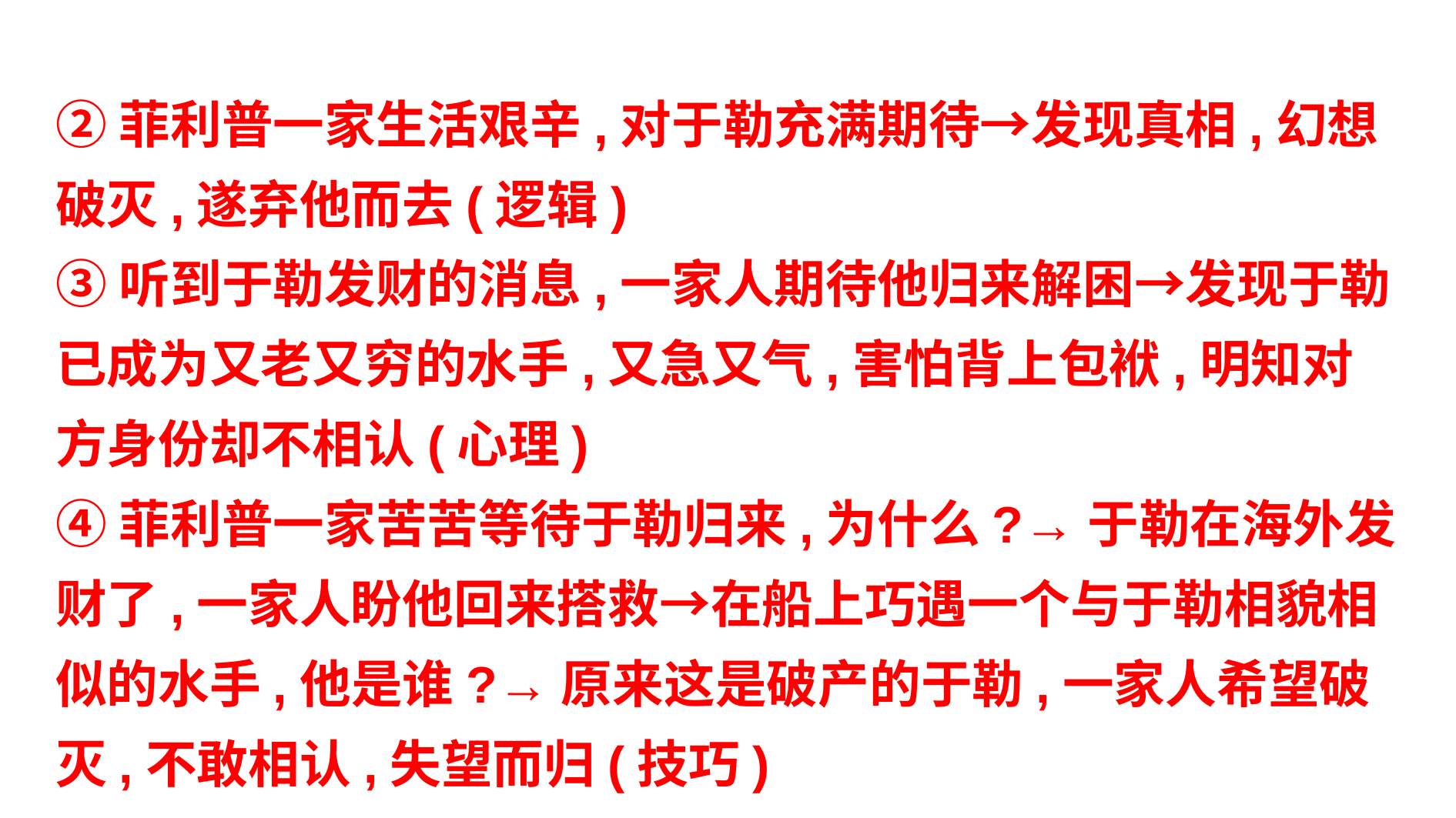

②菲利普一家生活艰辛,对于勒充满期待→发现真相,幻想破灭,遂弃他而去(逻辑)
③听到于勒发财的消息,一家人期待他归来解困→发现于勒已成为又老又穷的水手,又急又气,害怕背上包袱,明知对方身份却不相认(心理)
④菲利普一家苦苦等待于勒归来,为什么?→于勒在海外发财了,一家人盼他回来搭救→在船上巧遇一个与于勒相貌相似的水手,他是谁?→原来这是破产的于勒,一家人希望破灭,不敢相认,失望而归(技巧)